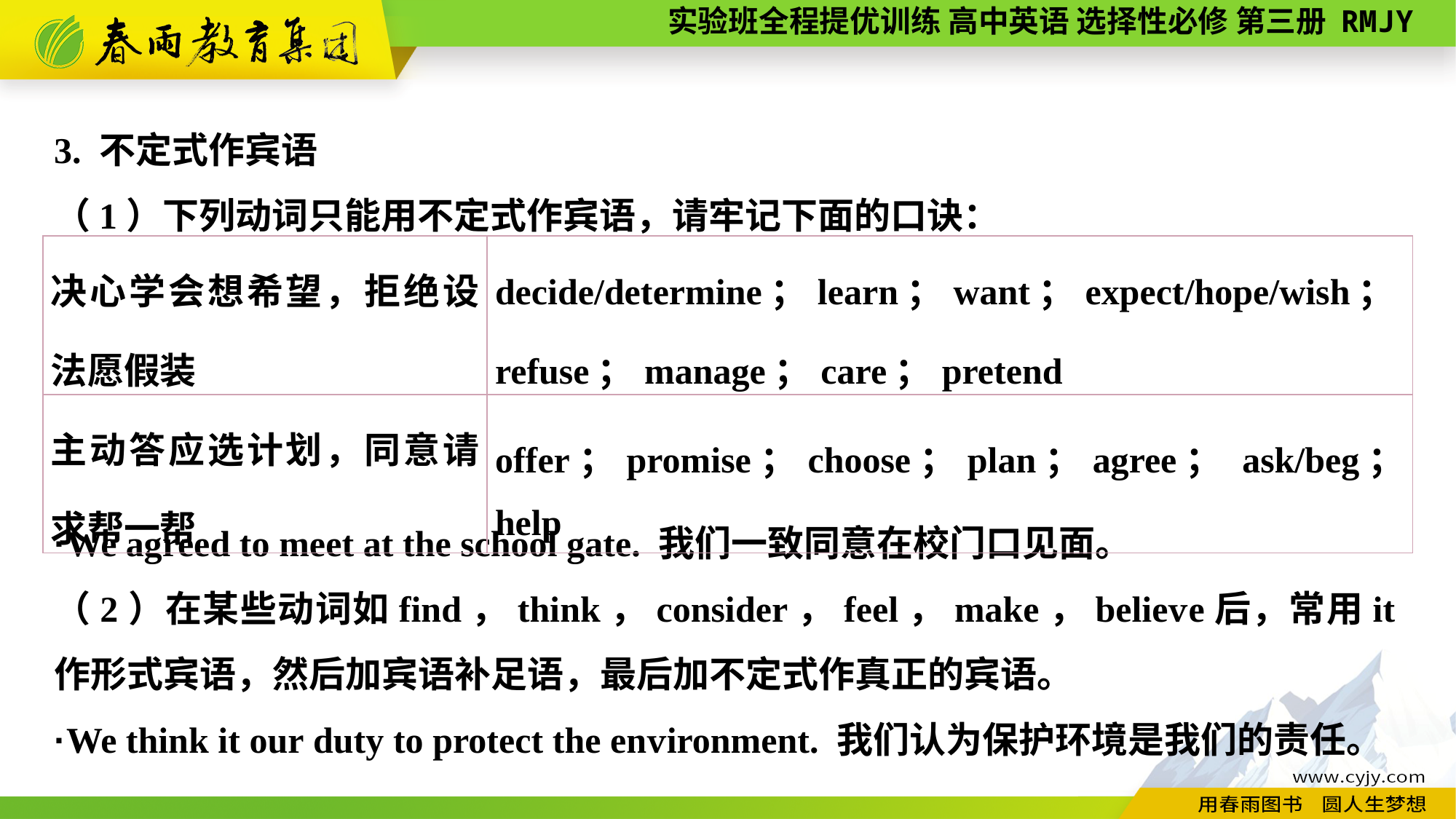

3. 不定式作宾语
（1）下列动词只能用不定式作宾语，请牢记下面的口诀：

·We agreed to meet at the school gate. 我们一致同意在校门口见面。
（2）在某些动词如find，think，consider，feel，make，believe后，常用it作形式宾语，然后加宾语补足语，最后加不定式作真正的宾语。
·We think it our duty to protect the environment. 我们认为保护环境是我们的责任。
| 决心学会想希望，拒绝设法愿假装 | decide/determine；learn；want；expect/hope/wish； refuse；manage；care；pretend |
| --- | --- |
| 主动答应选计划，同意请求帮一帮 | offer；promise；choose；plan；agree； ask/beg； help |